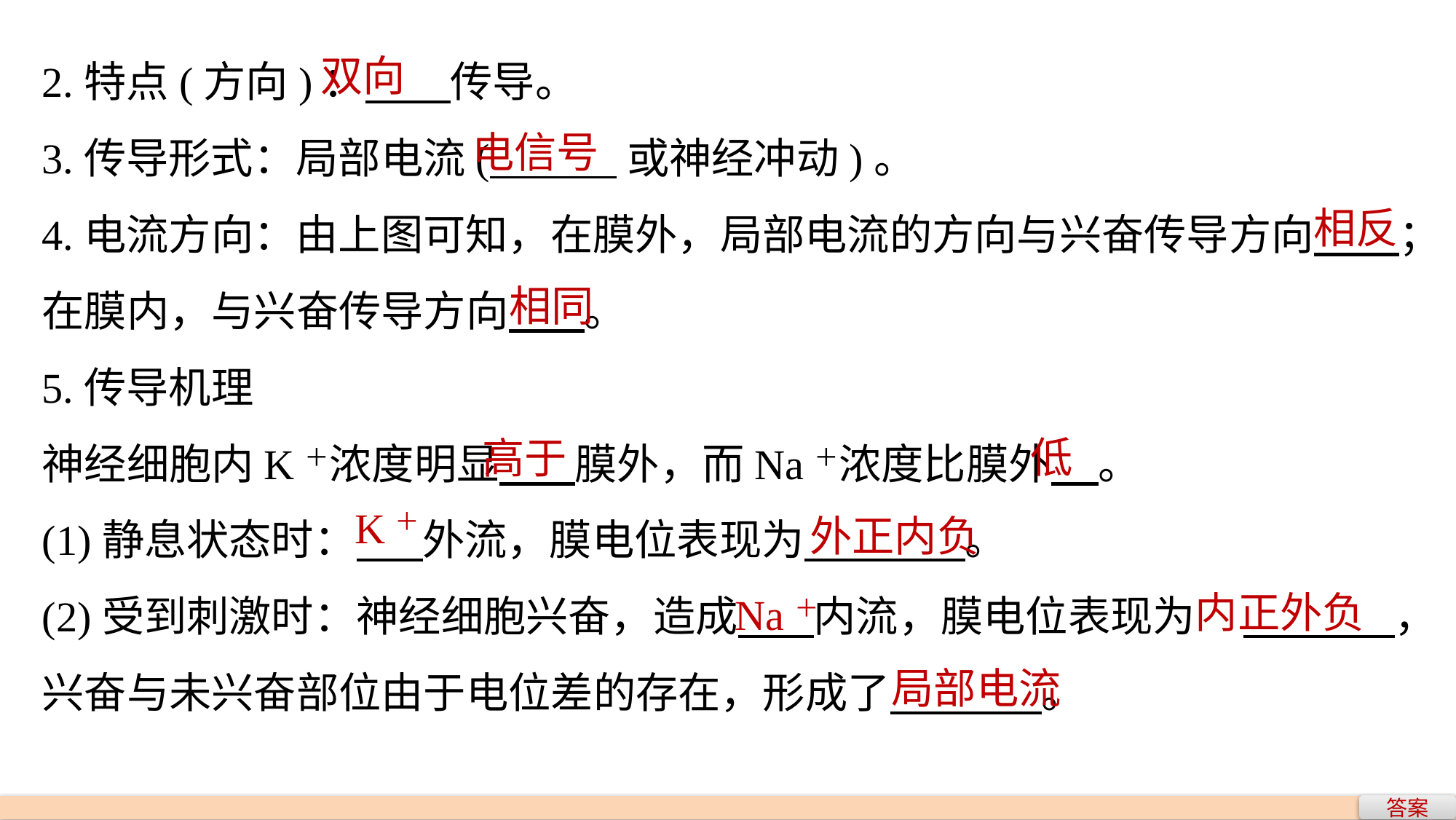

双向
2.特点(方向)：         传导。
3.传导形式：局部电流(            或神经冲动)。
4.电流方向：由上图可知，在膜外，局部电流的方向与兴奋传导方向         ；在膜内，与兴奋传导方向        。
5.传导机理
神经细胞内K＋浓度明显        膜外，而Na＋浓度比膜外     。
(1)静息状态时：       外流，膜电位表现为                 。
(2)受到刺激时：神经细胞兴奋，造成        内流，膜电位表现为	                ，兴奋与未兴奋部位由于电位差的存在，形成了                。
电信号
相反
相同
低
高于
外正内负
K＋
内正外负
Na＋
局部电流
答案